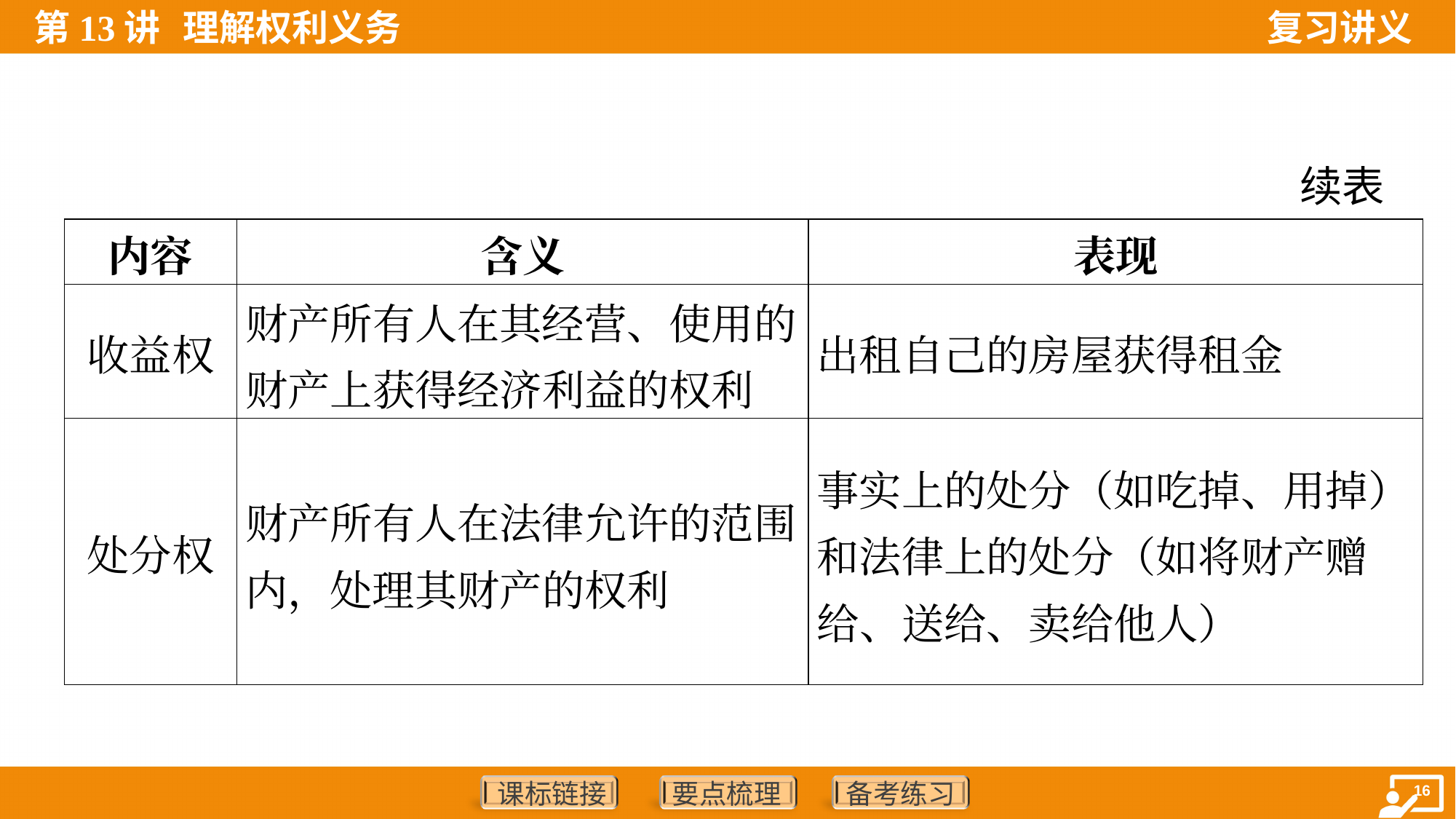

续表
| 内容 | 含义 | 表现 |
| --- | --- | --- |
| 收益权 | 财产所有人在其经营、使用的财产上获得经济利益的权利 | 出租自己的房屋获得租金 |
| 处分权 | 财产所有人在法律允许的范围内，处理其财产的权利 | 事实上的处分（如吃掉、用掉）和法律上的处分（如将财产赠给、送给、卖给他人） |